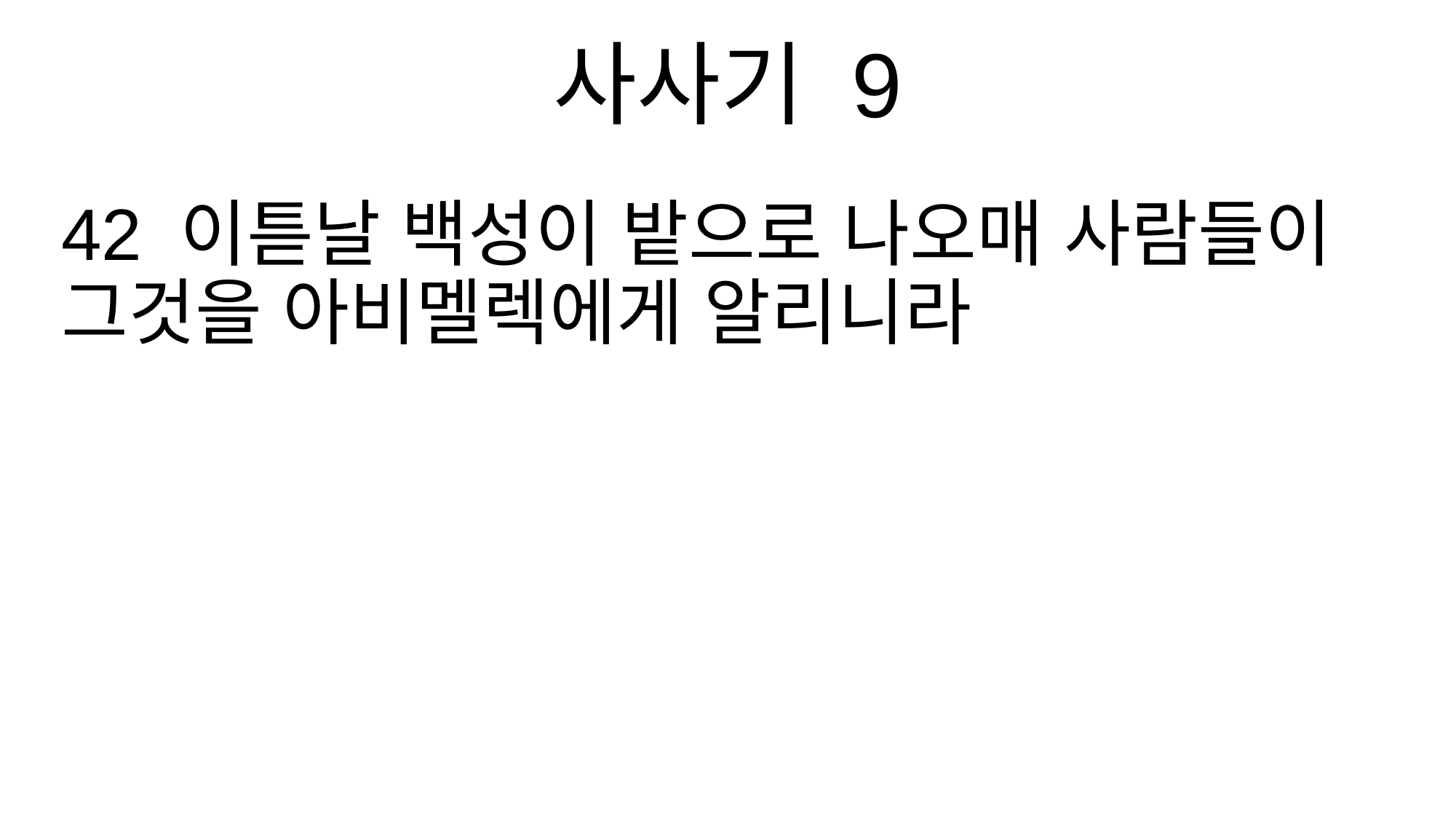

사사기 9
42 이튿날 백성이 밭으로 나오매 사람들이 그것을 아비멜렉에게 알리니라